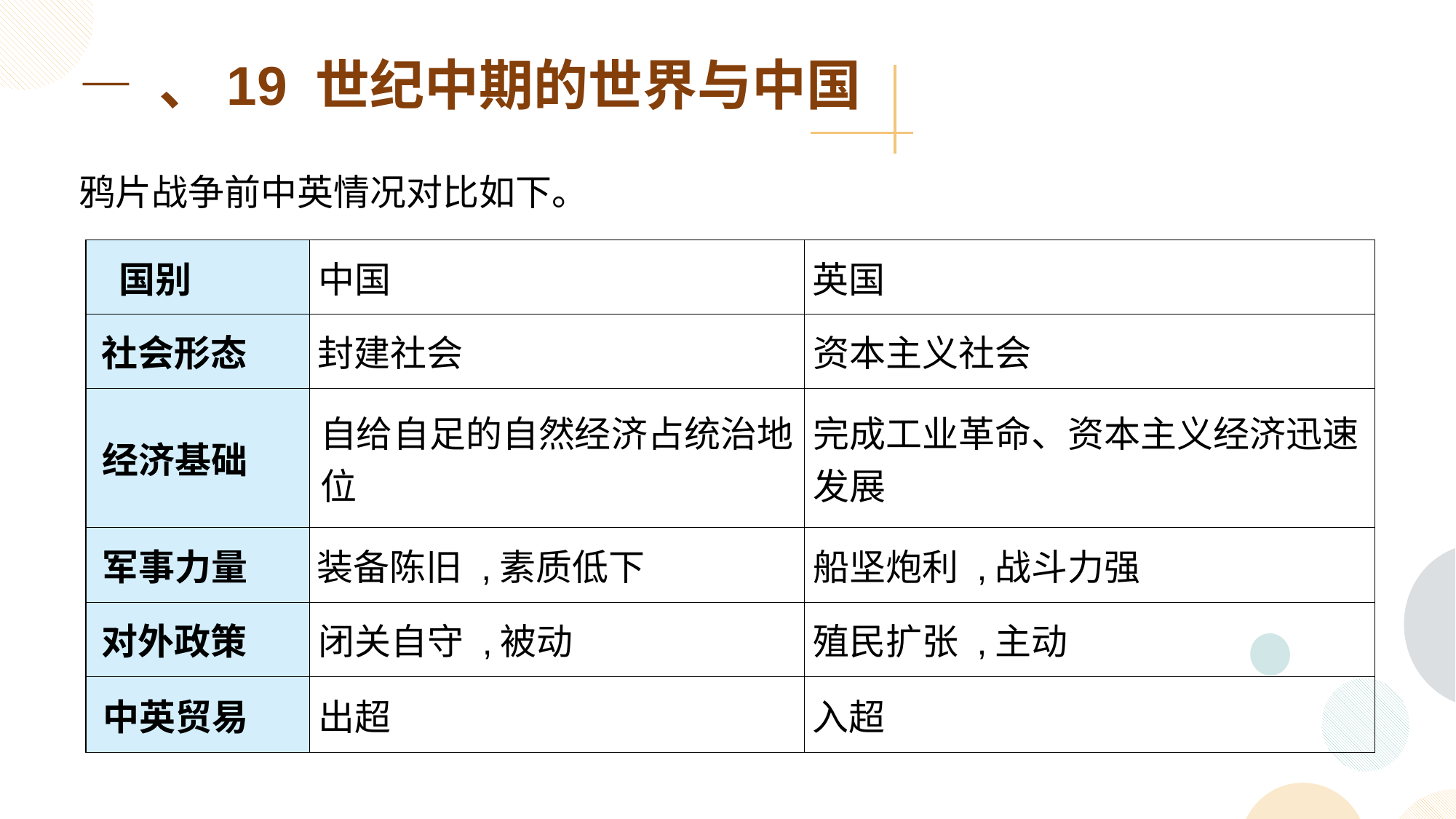

— 、19 世纪中期的世界与中国
鸦片战争前中英情况对比如下。
| 国别 | 中国 | 英国 |
| --- | --- | --- |
| 社会形态 | 封建社会 | 资本主义社会 |
| 经济基础 | 自给自足的自然经济占统治地位 | 完成工业革命、资本主义经济迅速发展 |
| 军事力量 | 装备陈旧 ,素质低下 | 船坚炮利 ,战斗力强 |
| 对外政策 | 闭关自守 ,被动 | 殖民扩张 ,主动 |
| 中英贸易 | 出超 | 入超 |